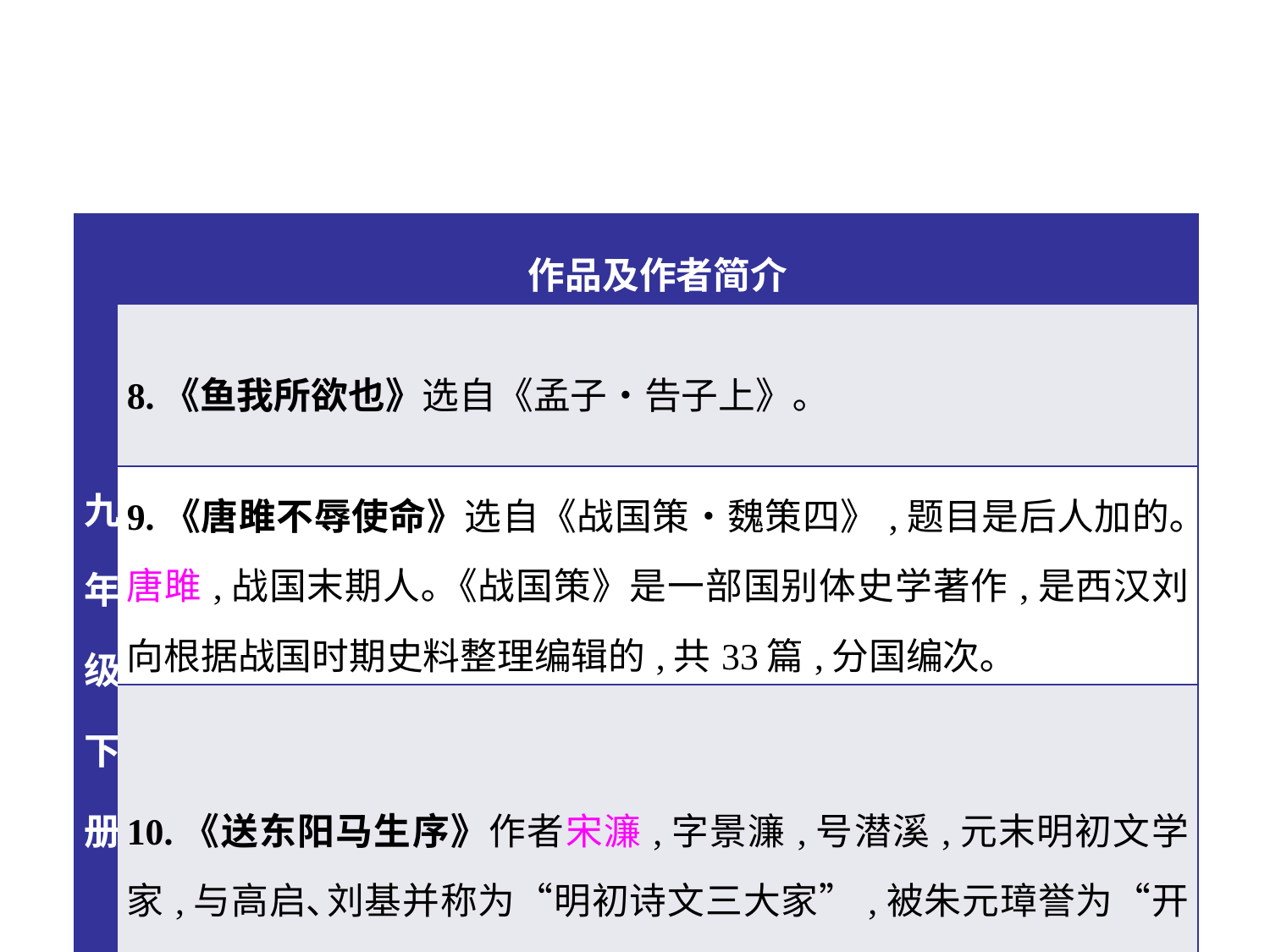

| 九年级下册 | 作品及作者简介 |
| --- | --- |
|  | 8.《鱼我所欲也》选自《孟子•告子上》｡ |
|  | 9.《唐雎不辱使命》选自《战国策•魏策四》,题目是后人加的｡唐雎,战国末期人｡《战国策》是一部国别体史学著作,是西汉刘向根据战国时期史料整理编辑的,共33篇,分国编次｡ |
|  | 10.《送东阳马生序》作者宋濂,字景濂,号潜溪,元末明初文学家,与高启､刘基并称为“明初诗文三大家”,被朱元璋誉为“开国文臣之首”｡ |